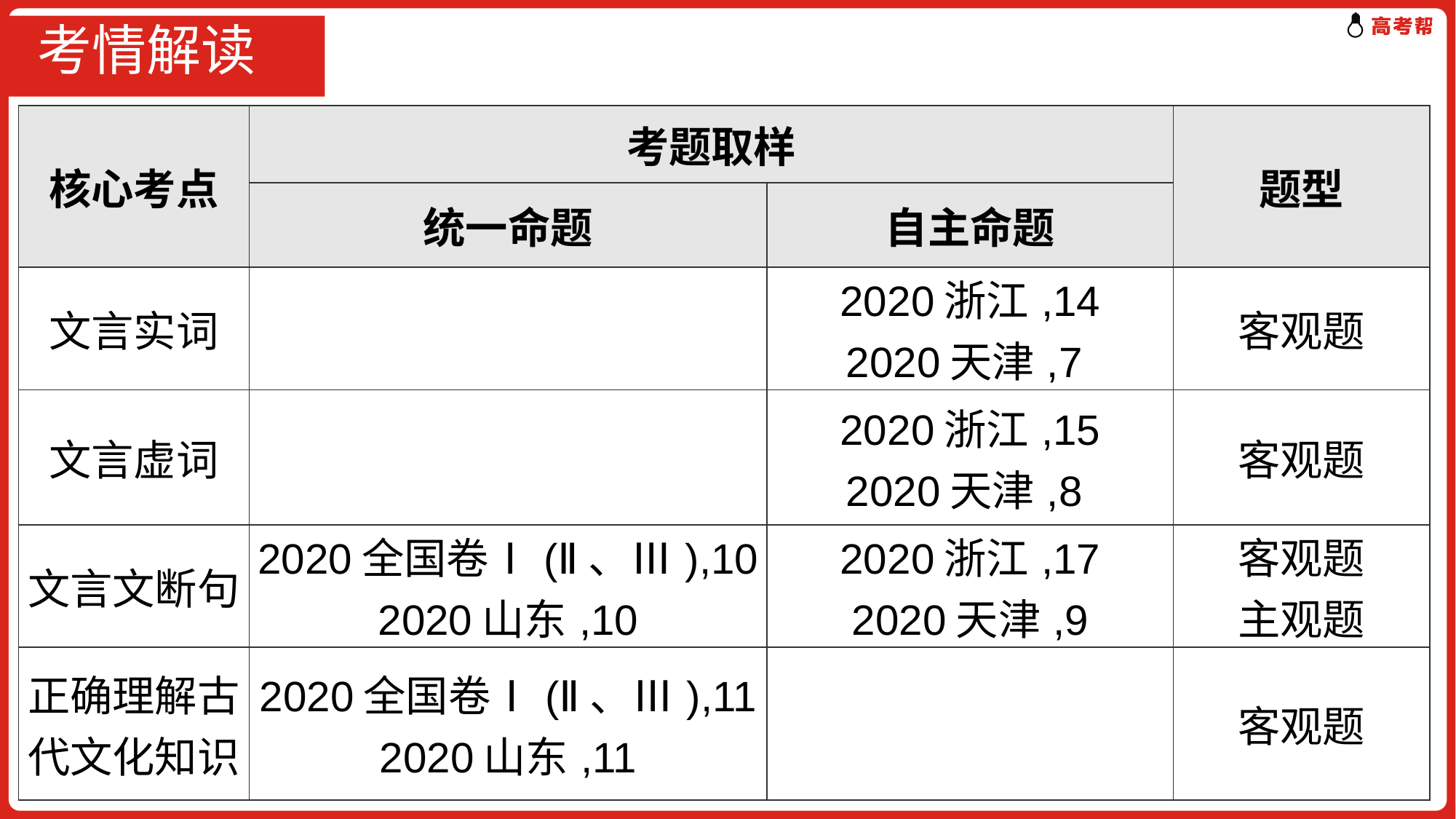

# 考情解读
| 核心考点 | 考题取样 |  | 题型 |
| --- | --- | --- | --- |
|  | 统一命题 | 自主命题 |  |
| 文言实词 |  | 2020浙江,14 2020天津,7 | 客观题 |
| 文言虚词 |  | 2020浙江,15 2020天津,8 | 客观题 |
| 文言文断句 | 2020全国卷Ⅰ(Ⅱ、Ⅲ),10 2020山东,10 | 2020浙江,17 2020天津,9 | 客观题 主观题 |
| 正确理解古代文化知识 | 2020全国卷Ⅰ(Ⅱ、Ⅲ),11 2020山东,11 |  | 客观题 |